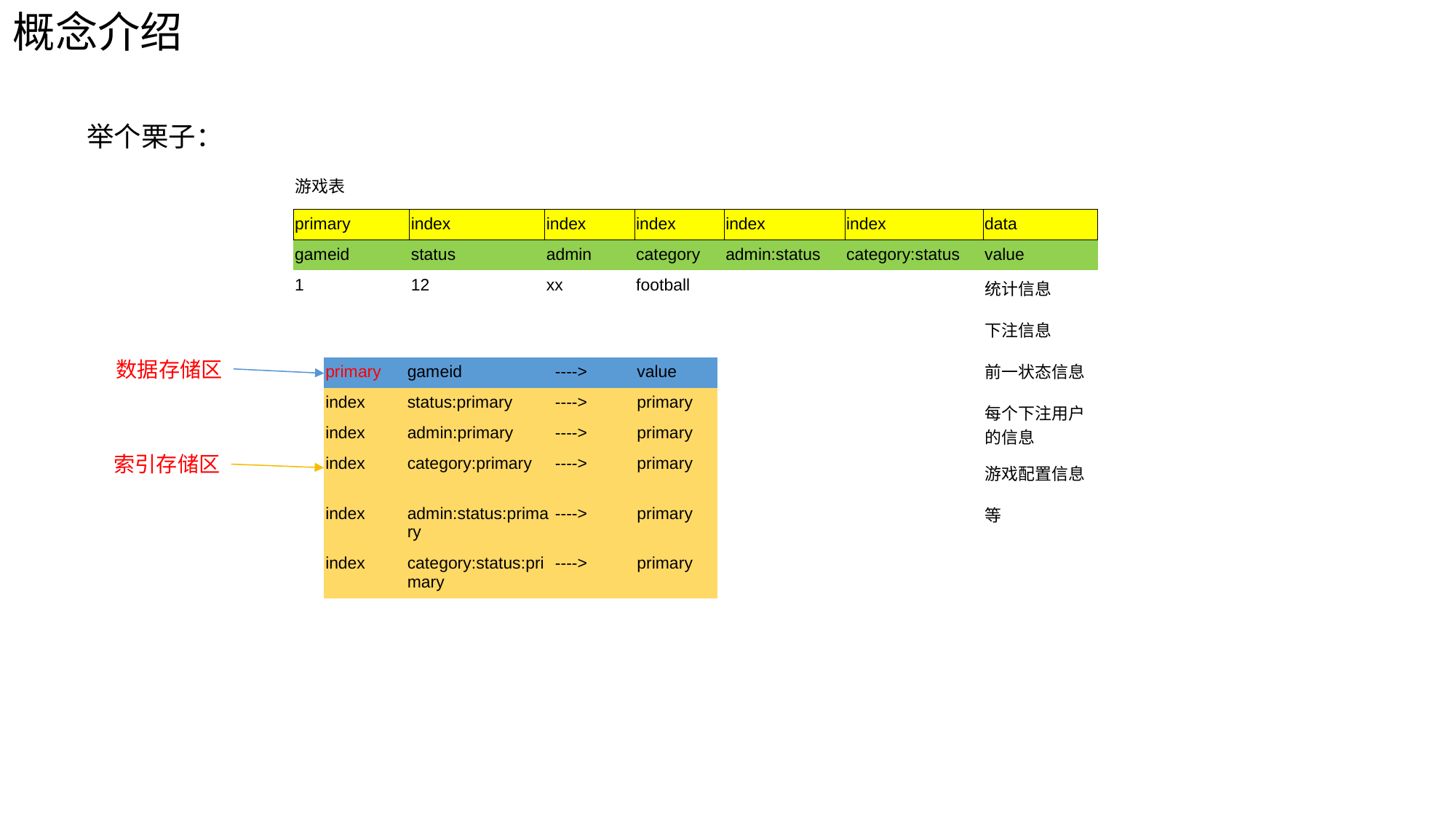

概念介绍
举个栗子：
| 游戏表 |  |  |  |  |  |  |
| --- | --- | --- | --- | --- | --- | --- |
| primary | index | index | index | index | index | data |
| gameid | status | admin | category | admin:status | category:status | value |
| 1 | 12 | xx | football |  |  | 统计信息 |
|  |  |  |  |  |  | 下注信息 |
|  |  |  |  |  |  | 前一状态信息 |
|  |  |  |  |  |  | 每个下注用户的信息 |
|  |  |  |  |  |  | 游戏配置信息 |
|  |  |  |  |  |  | 等 |
数据存储区
| primary | gameid | ----> | value |
| --- | --- | --- | --- |
| index | status:primary | ----> | primary |
| index | admin:primary | ----> | primary |
| index | category:primary | ----> | primary |
| index | admin:status:primary | ----> | primary |
| index | category:status:primary | ----> | primary |

索引存储区